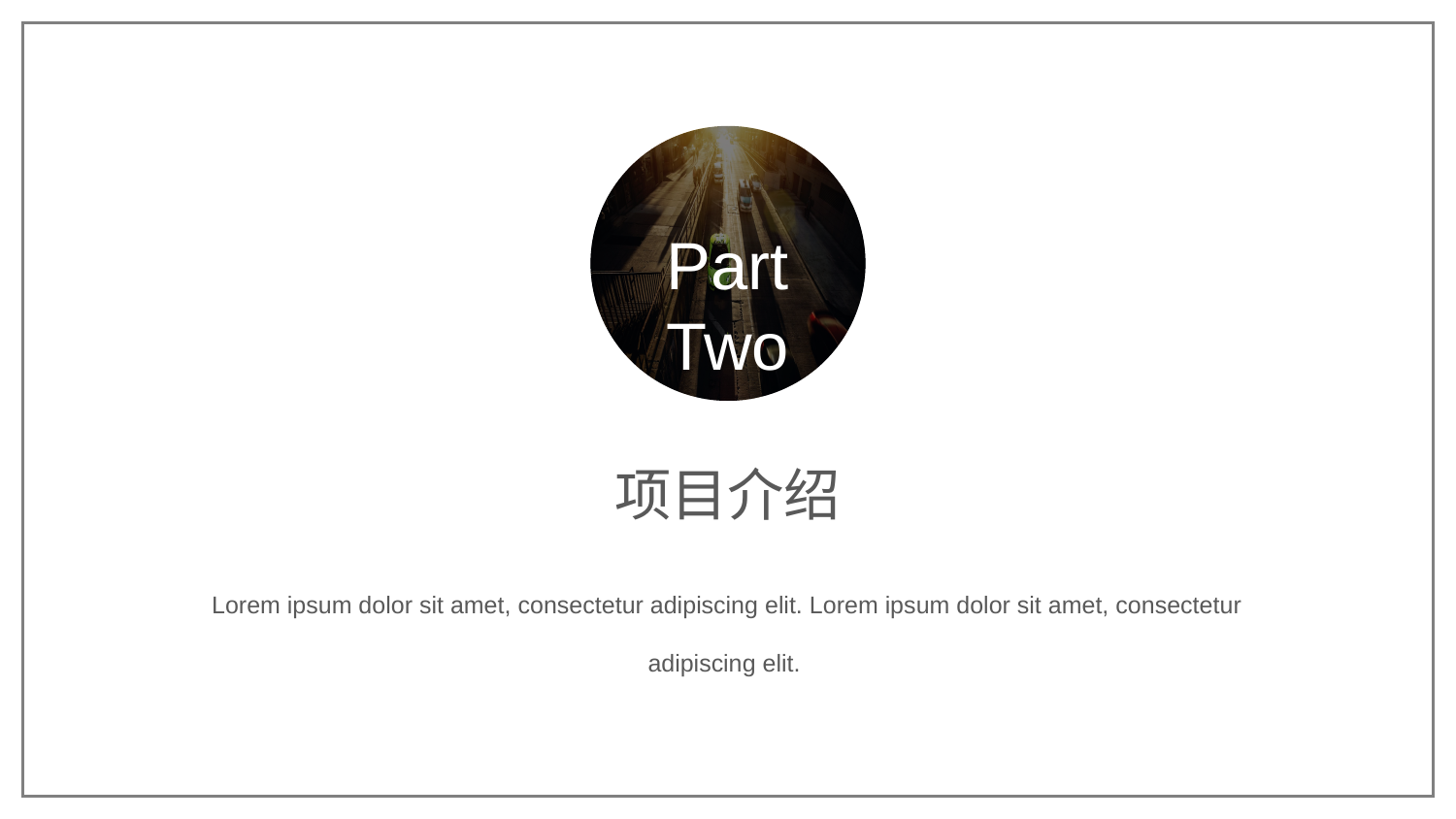

Part Two
项目介绍
Lorem ipsum dolor sit amet, consectetur adipiscing elit. Lorem ipsum dolor sit amet, consectetur adipiscing elit.